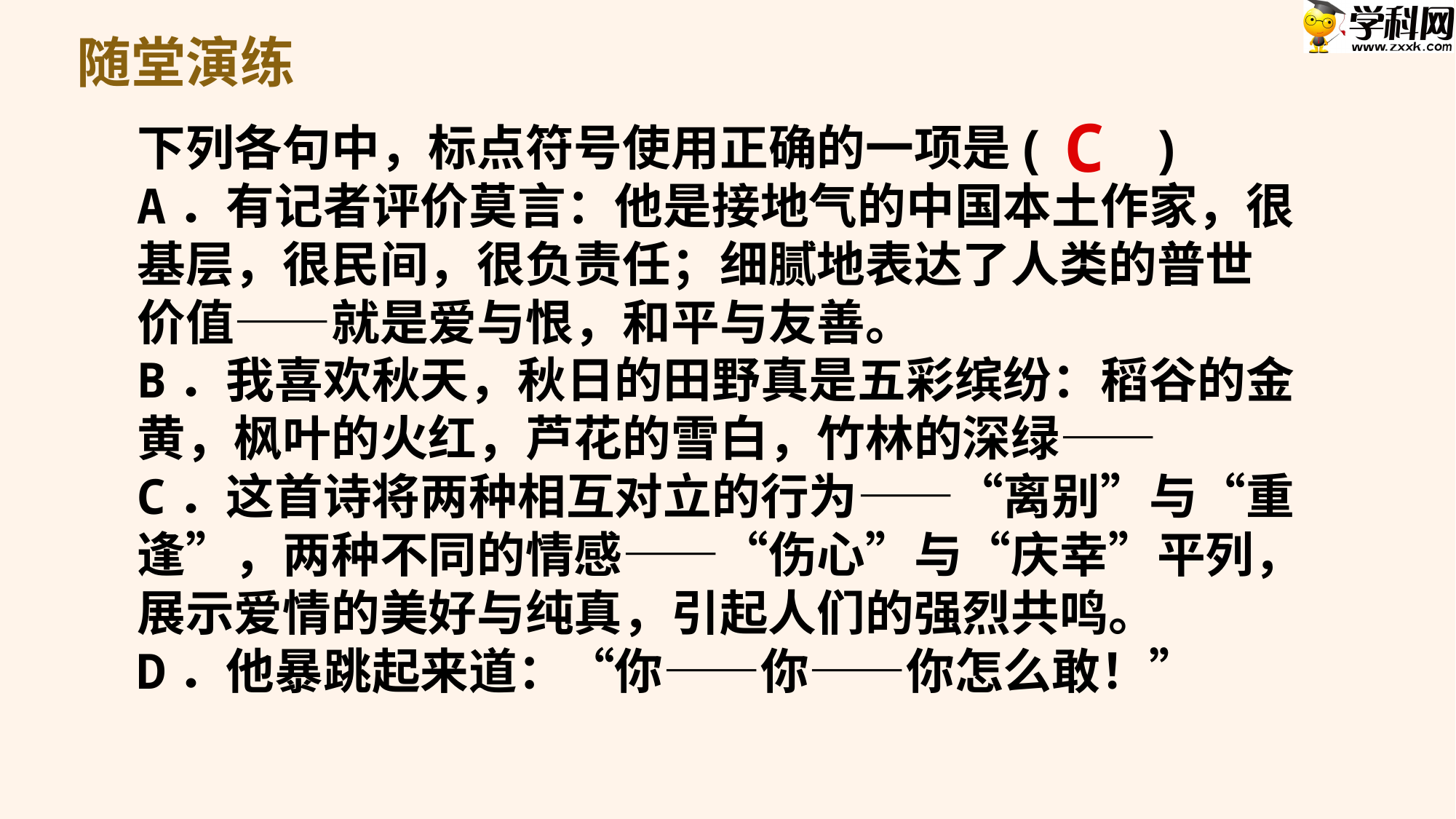

随堂演练
C
下列各句中，标点符号使用正确的一项是(　　)
A．有记者评价莫言：他是接地气的中国本土作家，很基层，很民间，很负责任；细腻地表达了人类的普世价值——就是爱与恨，和平与友善。
B．我喜欢秋天，秋日的田野真是五彩缤纷：稻谷的金黄，枫叶的火红，芦花的雪白，竹林的深绿——
C．这首诗将两种相互对立的行为——“离别”与“重逢”，两种不同的情感——“伤心”与“庆幸”平列，展示爱情的美好与纯真，引起人们的强烈共鸣。
D．他暴跳起来道：“你——你——你怎么敢！”